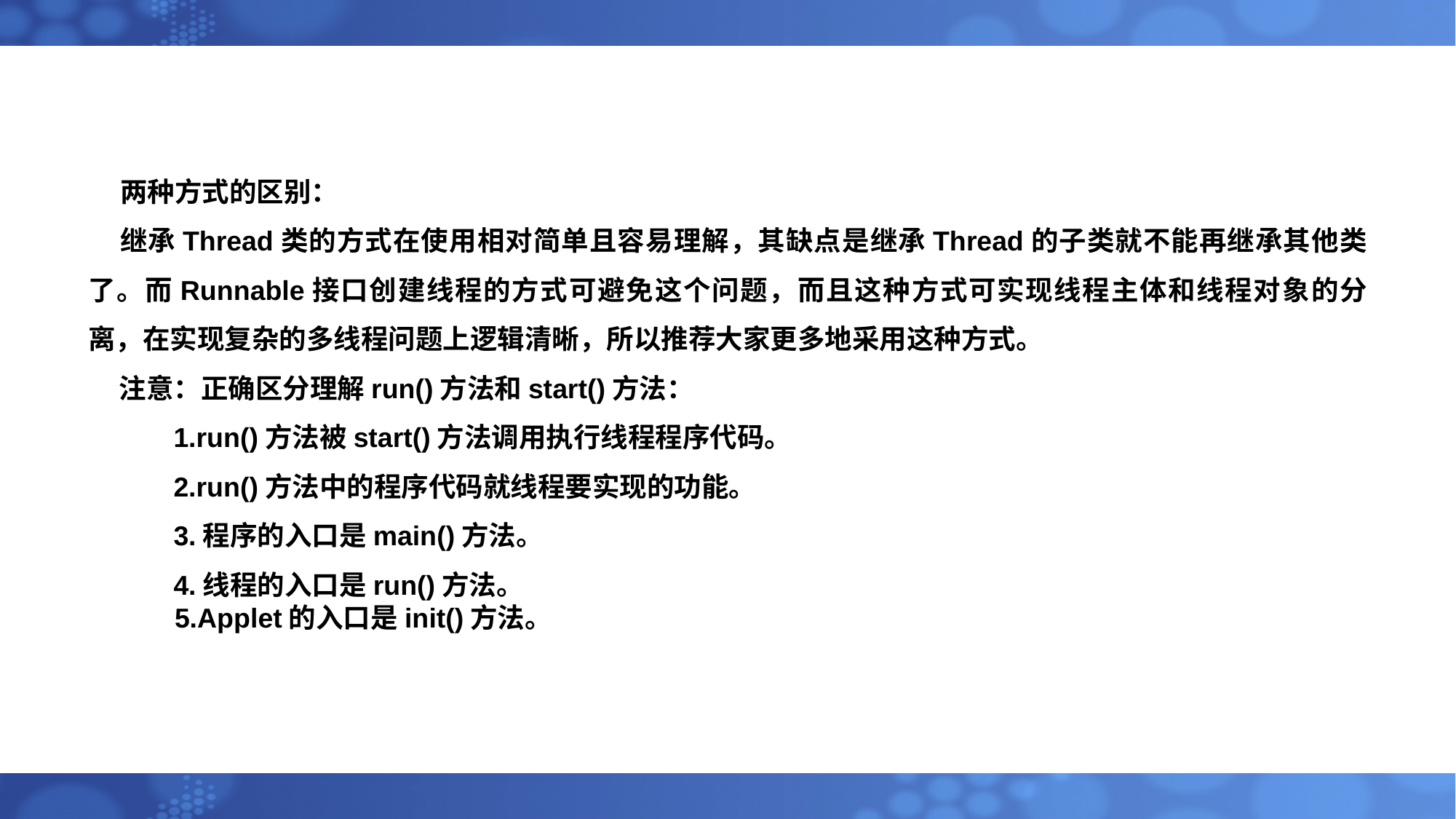

#
两种方式的区别：
继承Thread类的方式在使用相对简单且容易理解，其缺点是继承Thread的子类就不能再继承其他类了。而Runnable接口创建线程的方式可避免这个问题，而且这种方式可实现线程主体和线程对象的分离，在实现复杂的多线程问题上逻辑清晰，所以推荐大家更多地采用这种方式。
注意：正确区分理解run()方法和start()方法：
1.run()方法被start()方法调用执行线程程序代码。
2.run()方法中的程序代码就线程要实现的功能。
3.程序的入口是main()方法。
4.线程的入口是run()方法。
5.Applet的入口是init()方法。